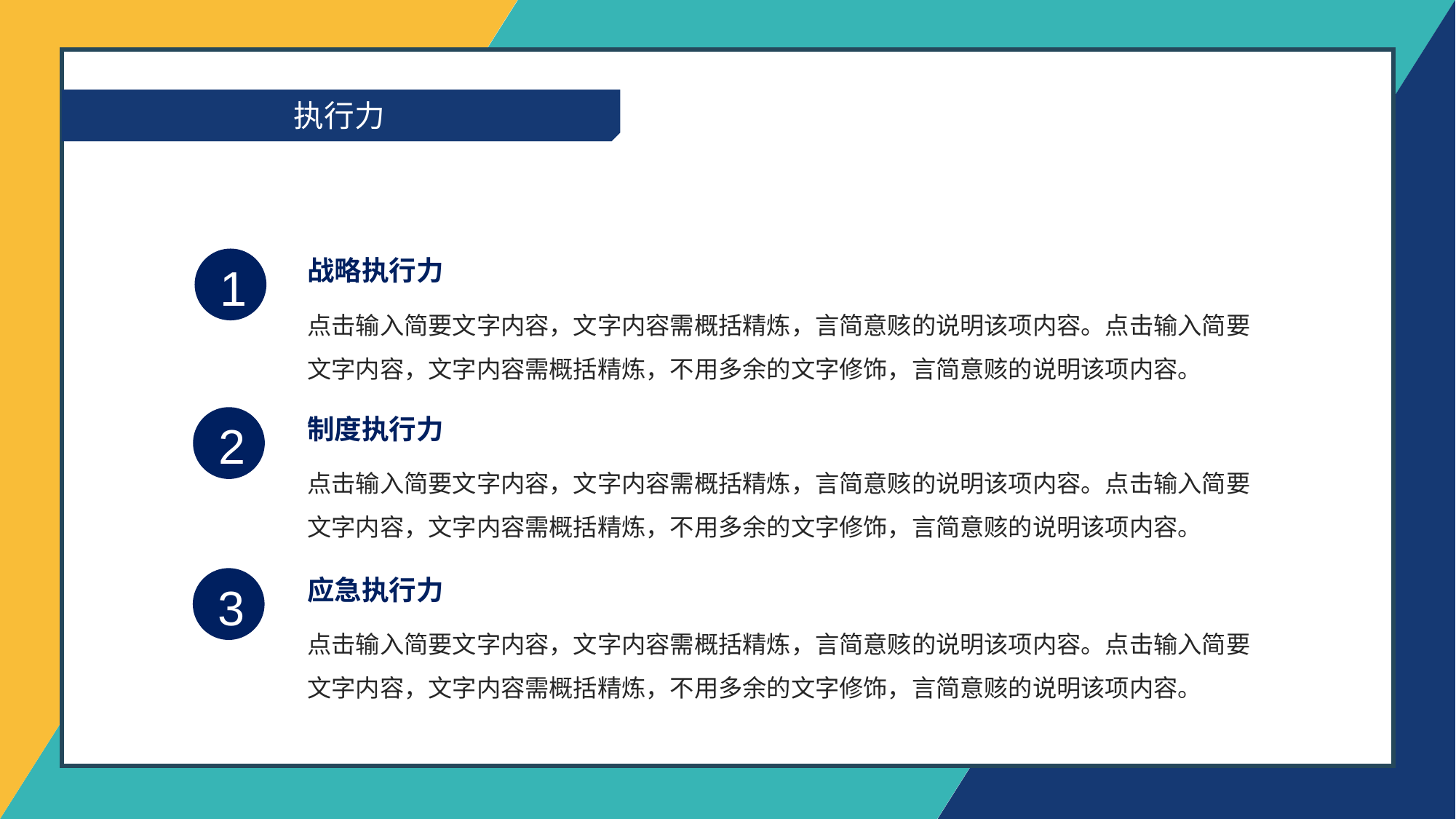

执行力

1
战略执行力
点击输入简要文字内容，文字内容需概括精炼，言简意赅的说明该项内容。点击输入简要文字内容，文字内容需概括精炼，不用多余的文字修饰，言简意赅的说明该项内容。

2
制度执行力
点击输入简要文字内容，文字内容需概括精炼，言简意赅的说明该项内容。点击输入简要文字内容，文字内容需概括精炼，不用多余的文字修饰，言简意赅的说明该项内容。

3
应急执行力
点击输入简要文字内容，文字内容需概括精炼，言简意赅的说明该项内容。点击输入简要文字内容，文字内容需概括精炼，不用多余的文字修饰，言简意赅的说明该项内容。